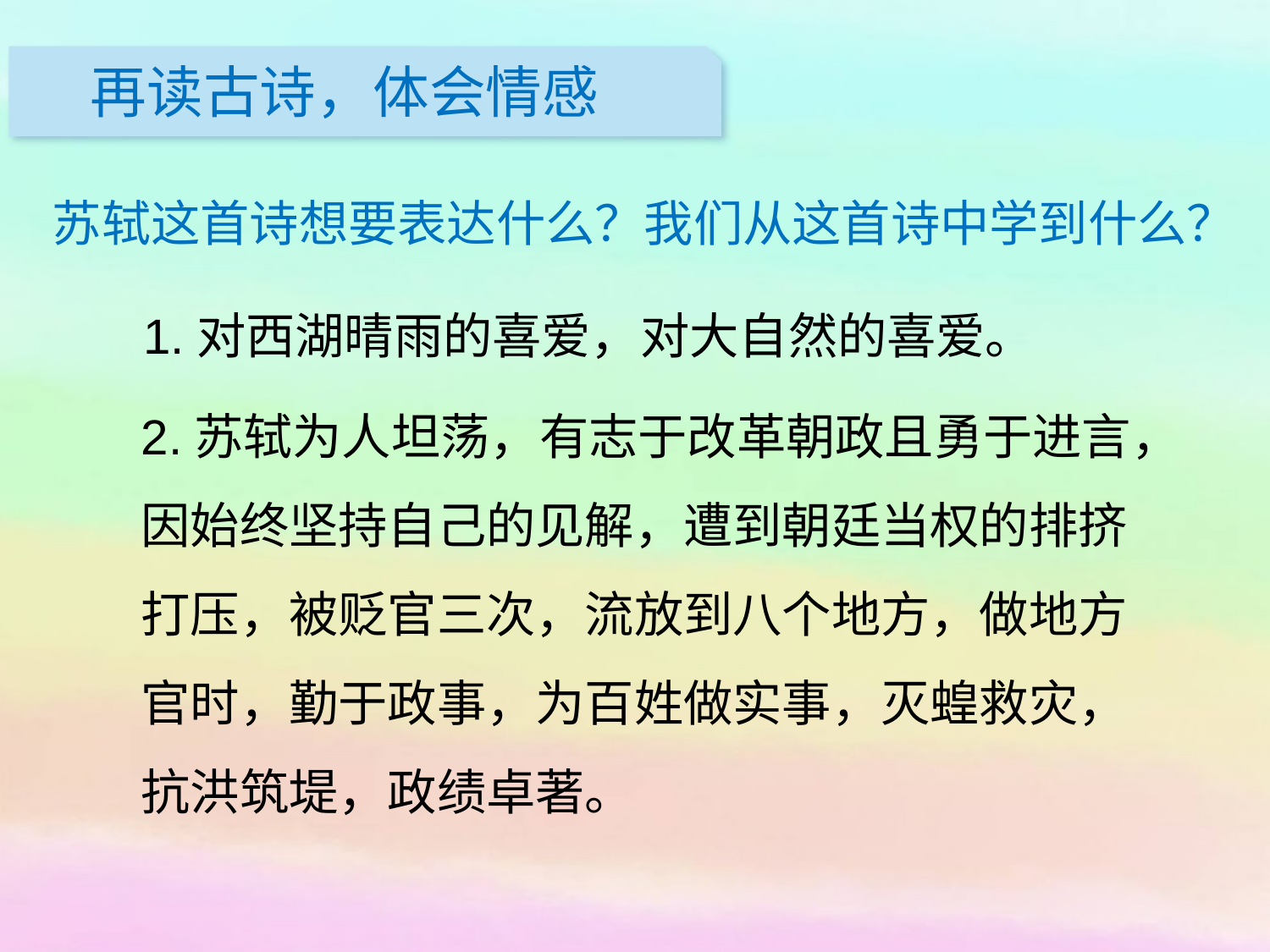

再读古诗，体会情感
苏轼这首诗想要表达什么？我们从这首诗中学到什么？
1.对西湖晴雨的喜爱，对大自然的喜爱。
2.苏轼为人坦荡，有志于改革朝政且勇于进言，因始终坚持自己的见解，遭到朝廷当权的排挤打压，被贬官三次，流放到八个地方，做地方官时，勤于政事，为百姓做实事，灭蝗救灾，抗洪筑堤，政绩卓著。